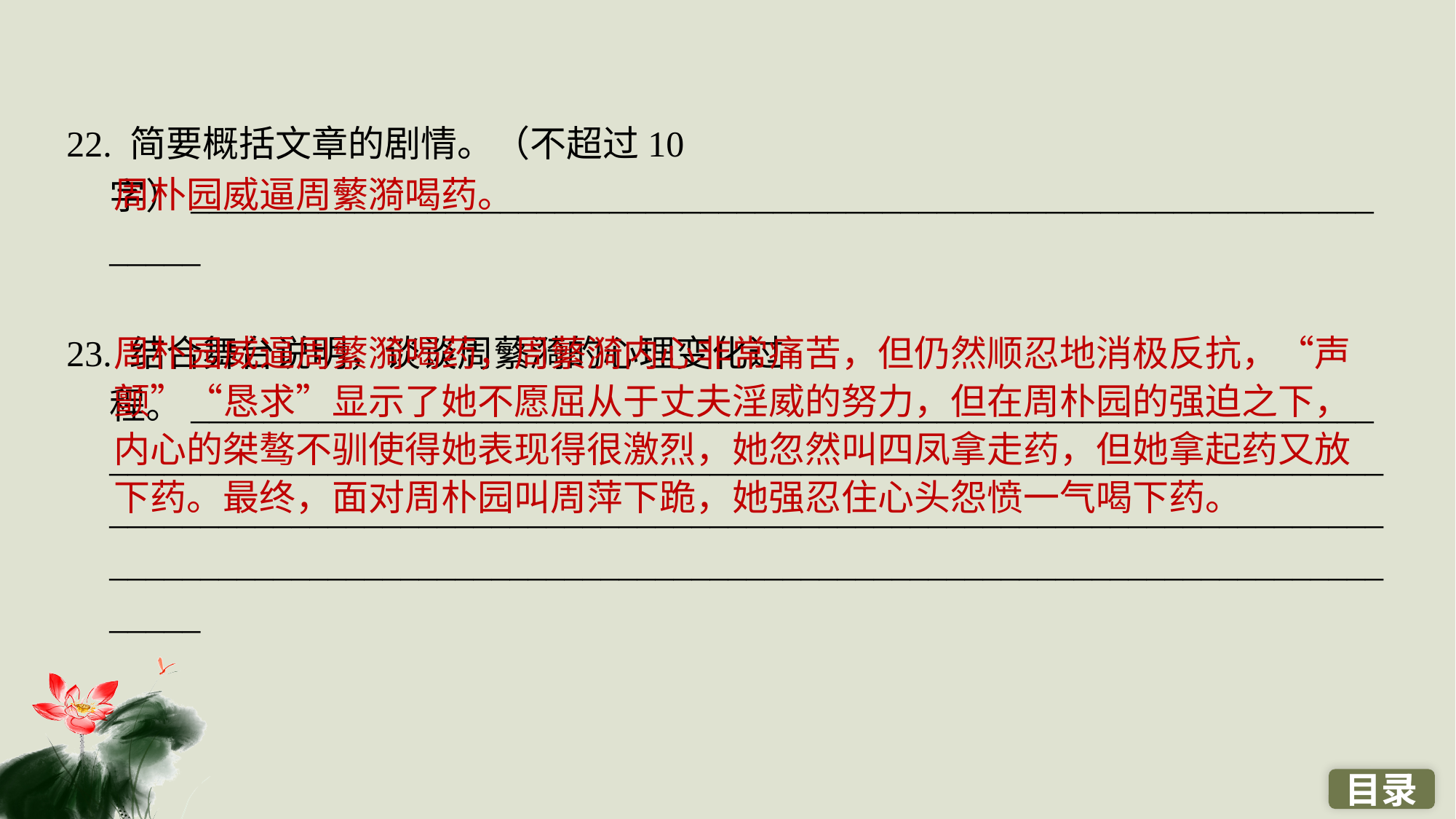

22. 简要概括文章的剧情。（不超过10字）______________________________________________________________________

23. 结合舞台说明，谈谈周蘩漪的心理变化过程。________________________________________________________________________________________________________________________________________________________________________________________________________________________________________________________________________________________
周朴园威逼周蘩漪喝药。
周朴园威逼周蘩漪喝药，周蘩漪内心非常痛苦，但仍然顺忍地消极反抗，“声颤”“恳求”显示了她不愿屈从于丈夫淫威的努力，但在周朴园的强迫之下，内心的桀骜不驯使得她表现得很激烈，她忽然叫四凤拿走药，但她拿起药又放下药。最终，面对周朴园叫周萍下跪，她强忍住心头怨愤一气喝下药。